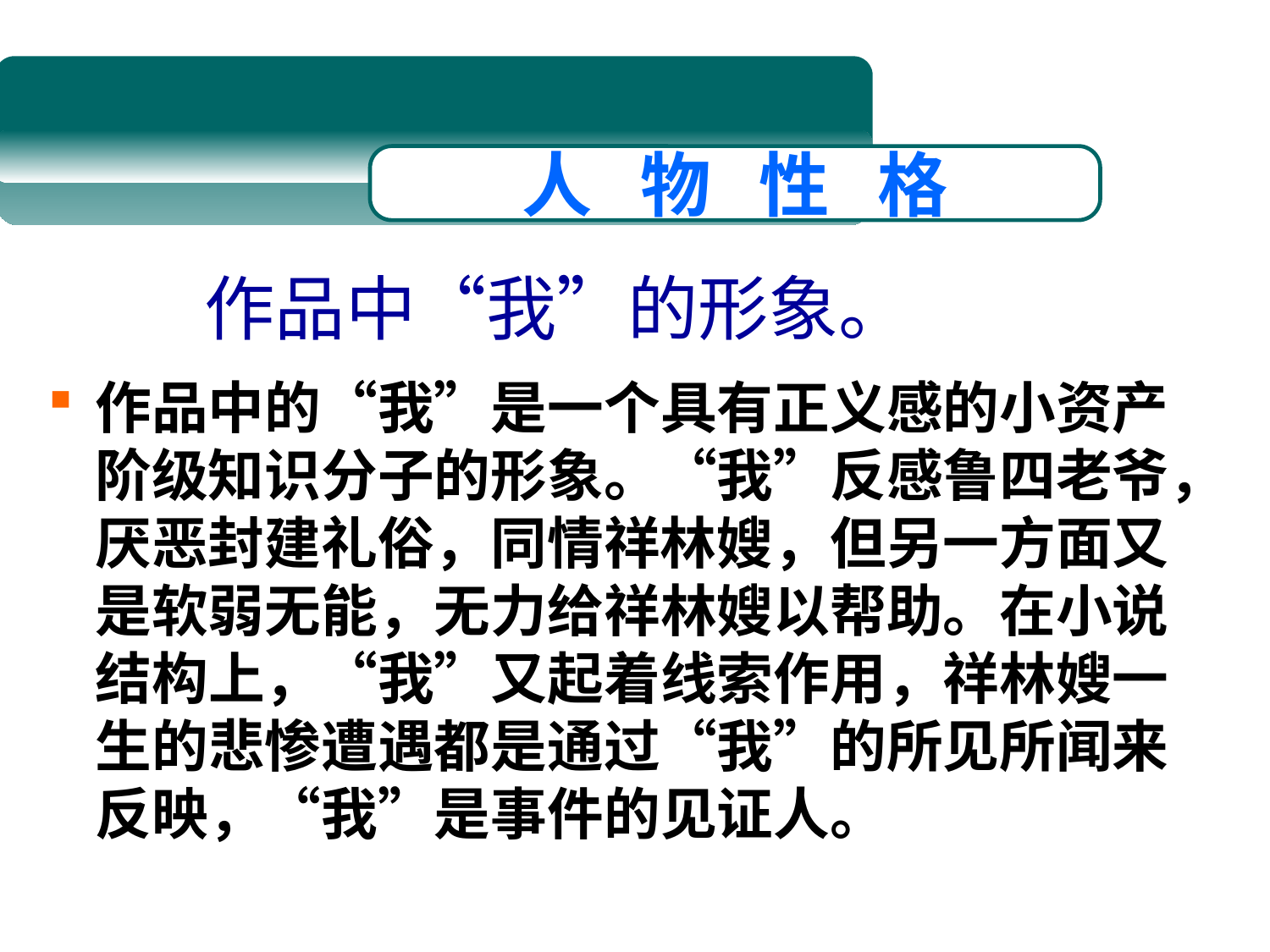

人   物   性   格
# 作品中“我”的形象。
作品中的“我”是一个具有正义感的小资产阶级知识分子的形象。“我”反感鲁四老爷，厌恶封建礼俗，同情祥林嫂，但另一方面又是软弱无能，无力给祥林嫂以帮助。在小说结构上，“我”又起着线索作用，祥林嫂一生的悲惨遭遇都是通过“我”的所见所闻来反映，“我”是事件的见证人。